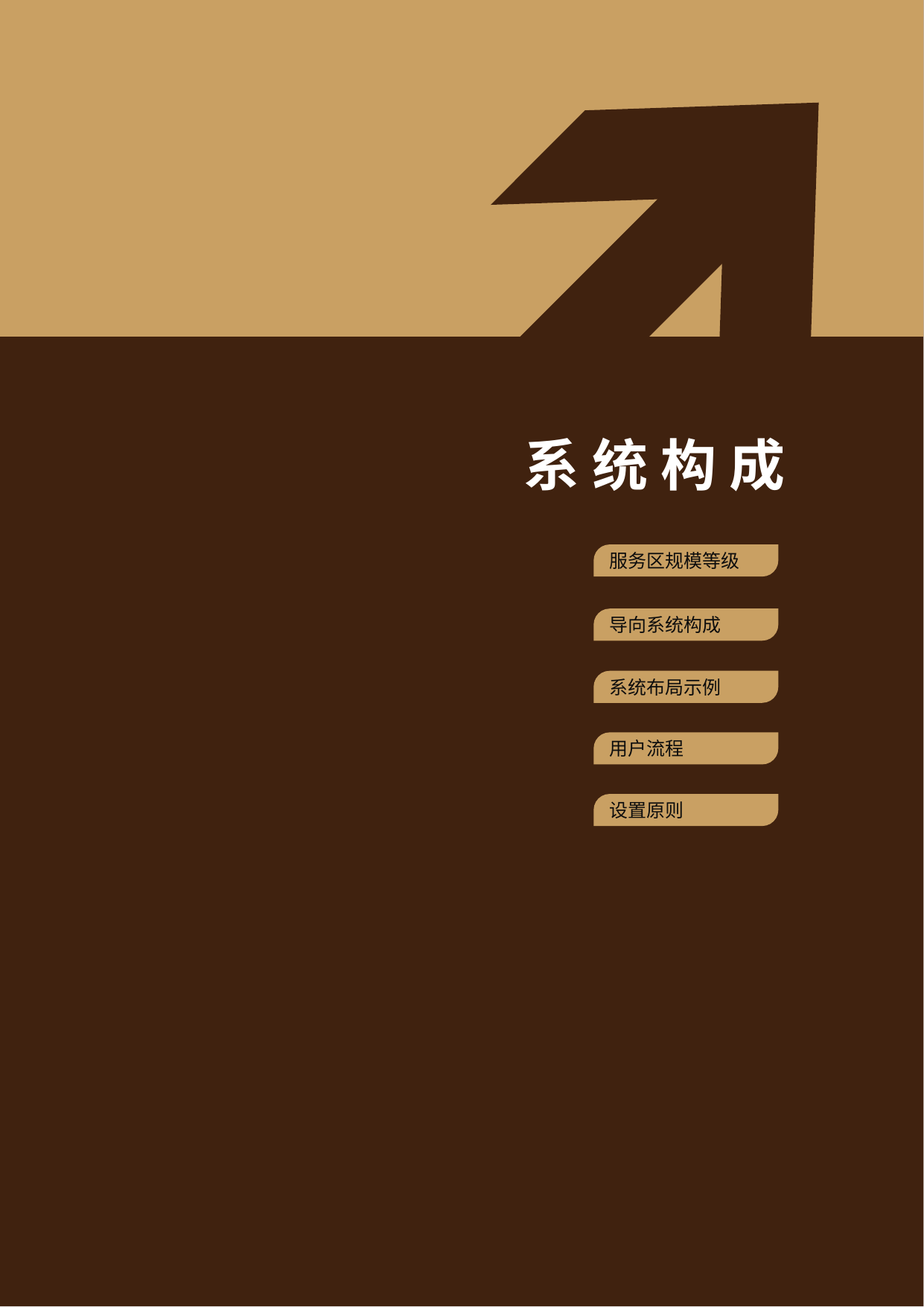

系 统 构 成
服务区规模等级
导向系统构成
系统布局示例
用户流程
设置原则